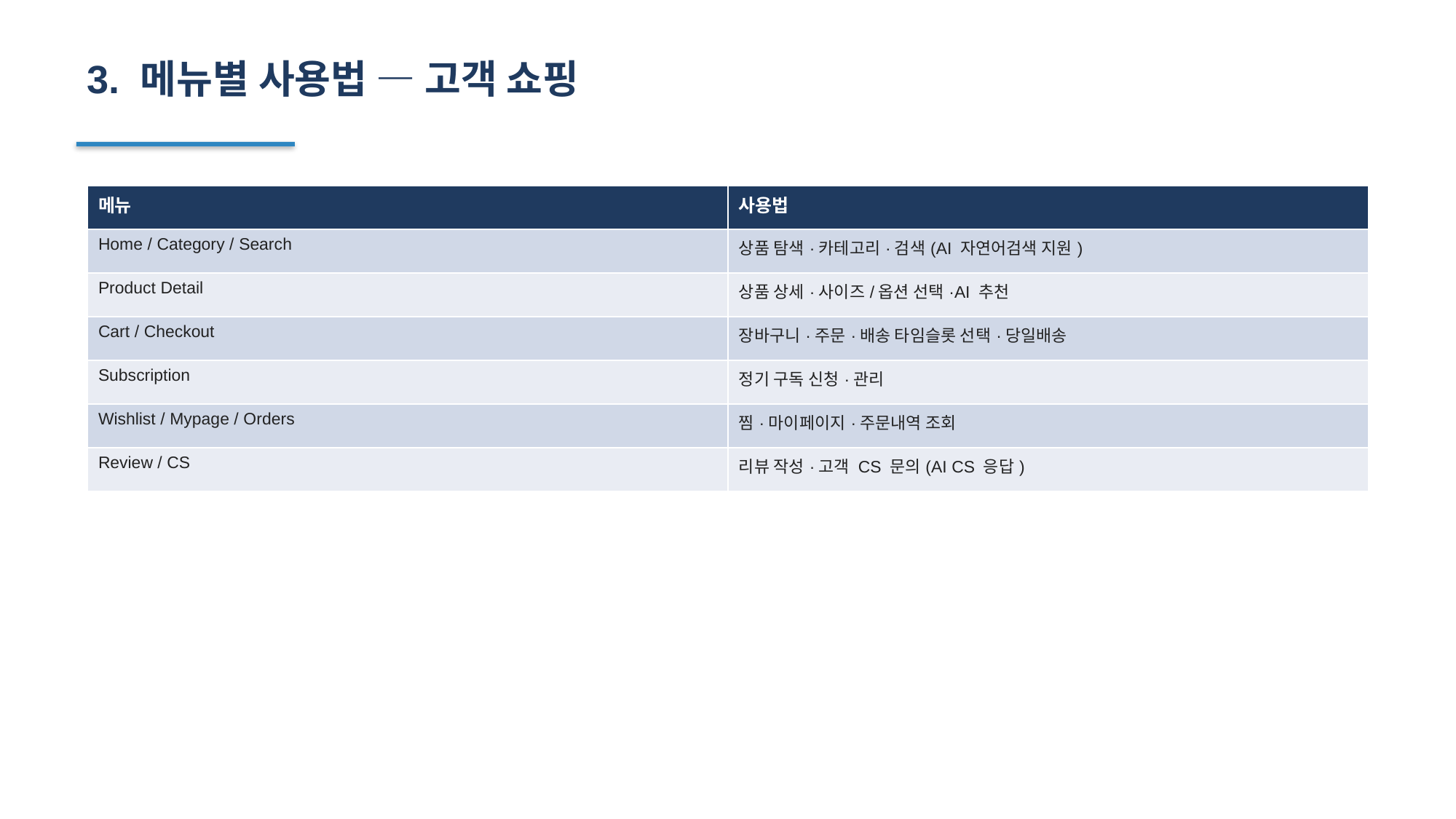

3. 메뉴별 사용법 — 고객 쇼핑

| 메뉴 | 사용법 |
| --- | --- |
| Home / Category / Search | 상품 탐색·카테고리·검색(AI 자연어검색 지원) |
| Product Detail | 상품 상세·사이즈/옵션 선택·AI 추천 |
| Cart / Checkout | 장바구니·주문·배송 타임슬롯 선택·당일배송 |
| Subscription | 정기 구독 신청·관리 |
| Wishlist / Mypage / Orders | 찜·마이페이지·주문내역 조회 |
| Review / CS | 리뷰 작성·고객 CS 문의(AI CS 응답) |